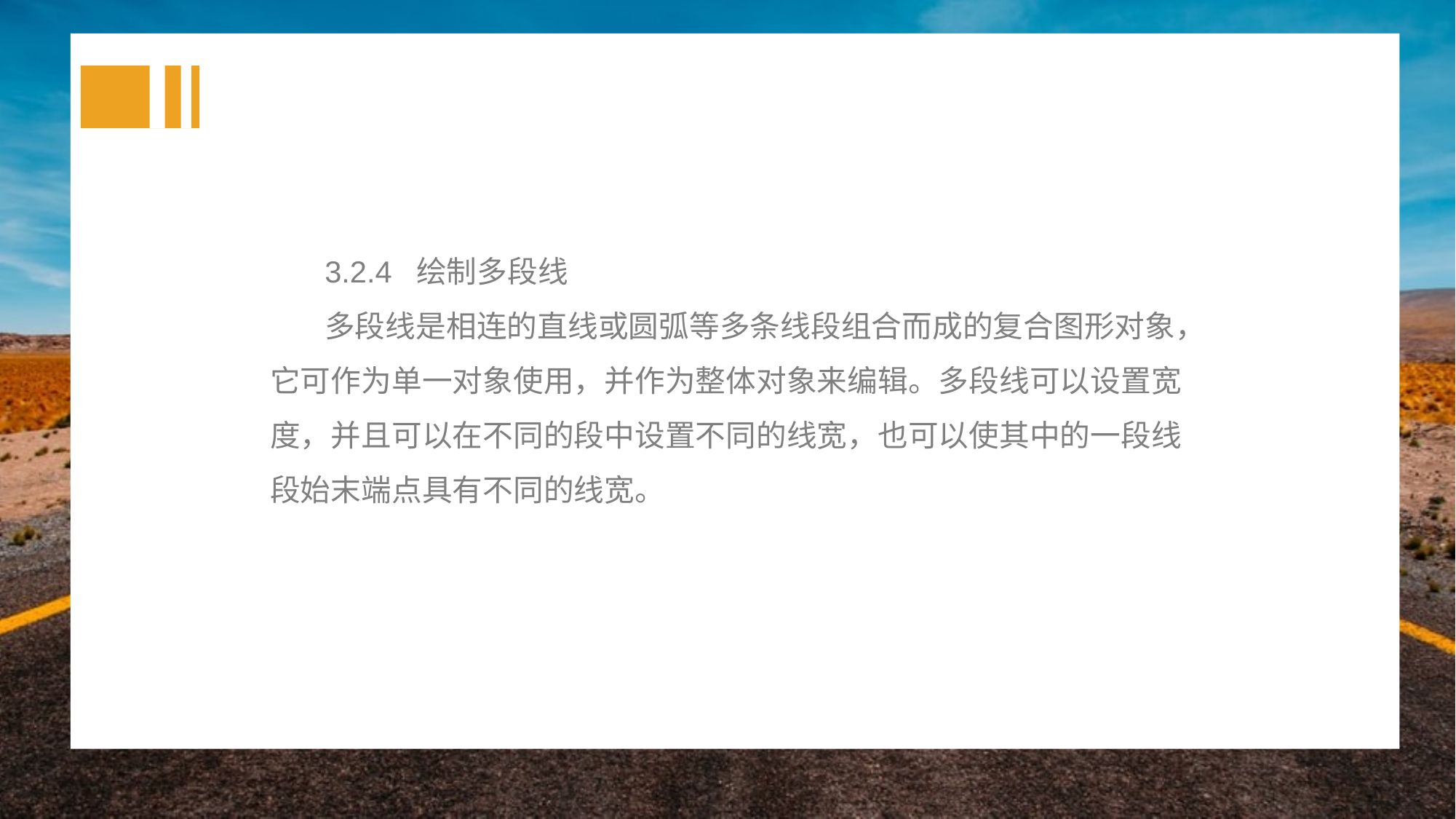

3.2.4  绘制多段线
多段线是相连的直线或圆弧等多条线段组合而成的复合图形对象，它可作为单一对象使用，并作为整体对象来编辑。多段线可以设置宽度，并且可以在不同的段中设置不同的线宽，也可以使其中的一段线段始末端点具有不同的线宽。